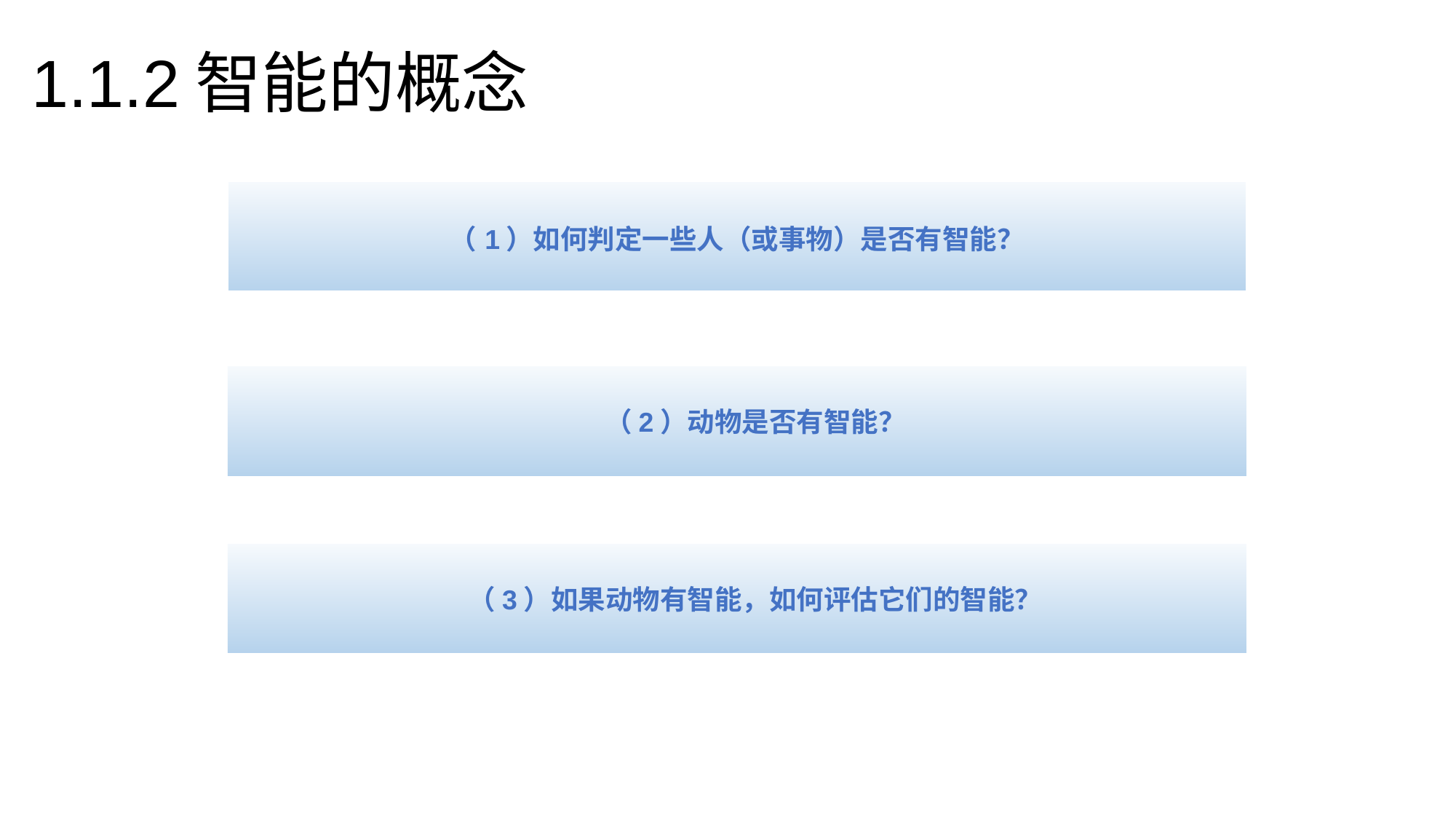

1.1.2智能的概念
| （1）如何判定一些人（或事物）是否有智能？ |
| --- |

（2）动物是否有智能？

（3）如果动物有智能，如何评估它们的智能？